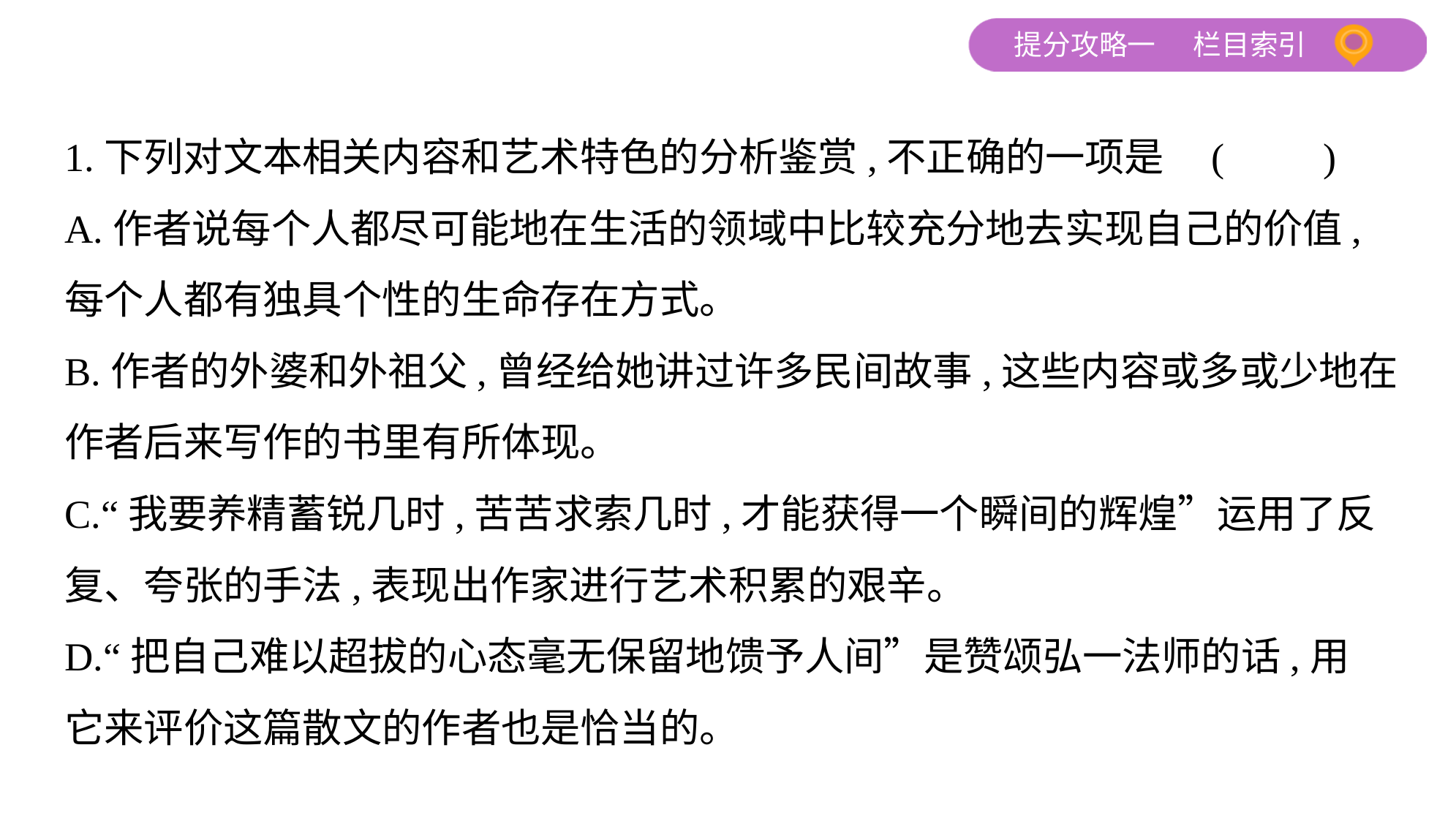

1.下列对文本相关内容和艺术特色的分析鉴赏,不正确的一项是 (　　)
A.作者说每个人都尽可能地在生活的领域中比较充分地去实现自己的价值,
每个人都有独具个性的生命存在方式。
B.作者的外婆和外祖父,曾经给她讲过许多民间故事,这些内容或多或少地在
作者后来写作的书里有所体现。
C.“我要养精蓄锐几时,苦苦求索几时,才能获得一个瞬间的辉煌”运用了反
复、夸张的手法,表现出作家进行艺术积累的艰辛。
D.“把自己难以超拔的心态毫无保留地馈予人间”是赞颂弘一法师的话,用
它来评价这篇散文的作者也是恰当的。